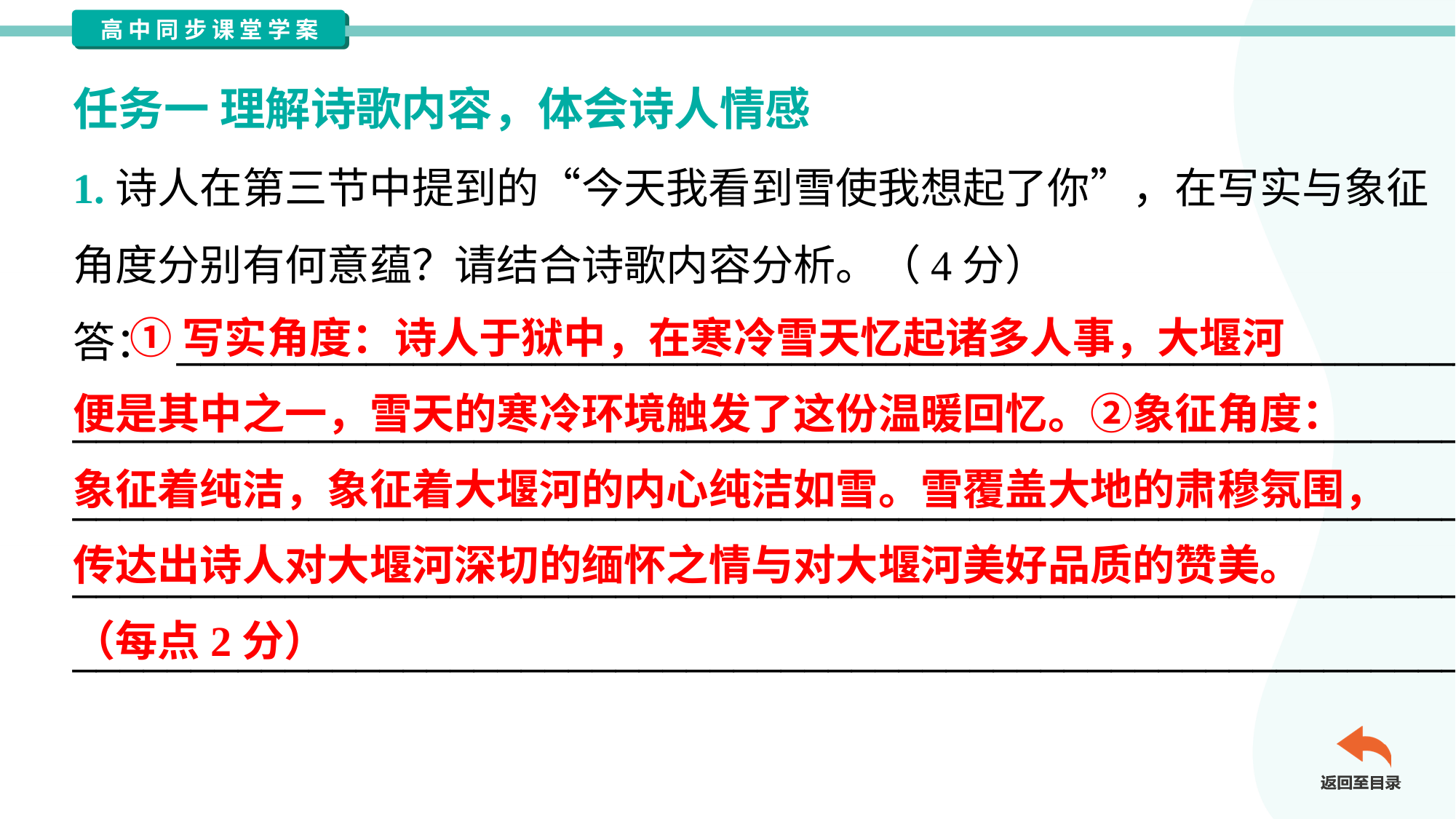

任务一 理解诗歌内容，体会诗人情感
1.诗人在第三节中提到的“今天我看到雪使我想起了你”，在写实与象征
角度分别有何意蕴？请结合诗歌内容分析。（4分）
答： ________________________________________________________
_____________________________________________________________
_____________________________________________________________
_____________________________________________________________
_____________________________________________________________
      ①写实角度：诗人于狱中，在寒冷雪天忆起诸多人事，大堰河
便是其中之一，雪天的寒冷环境触发了这份温暖回忆。②象征角度：
象征着纯洁，象征着大堰河的内心纯洁如雪。雪覆盖大地的肃穆氛围，
传达出诗人对大堰河深切的缅怀之情与对大堰河美好品质的赞美。
（每点2分）